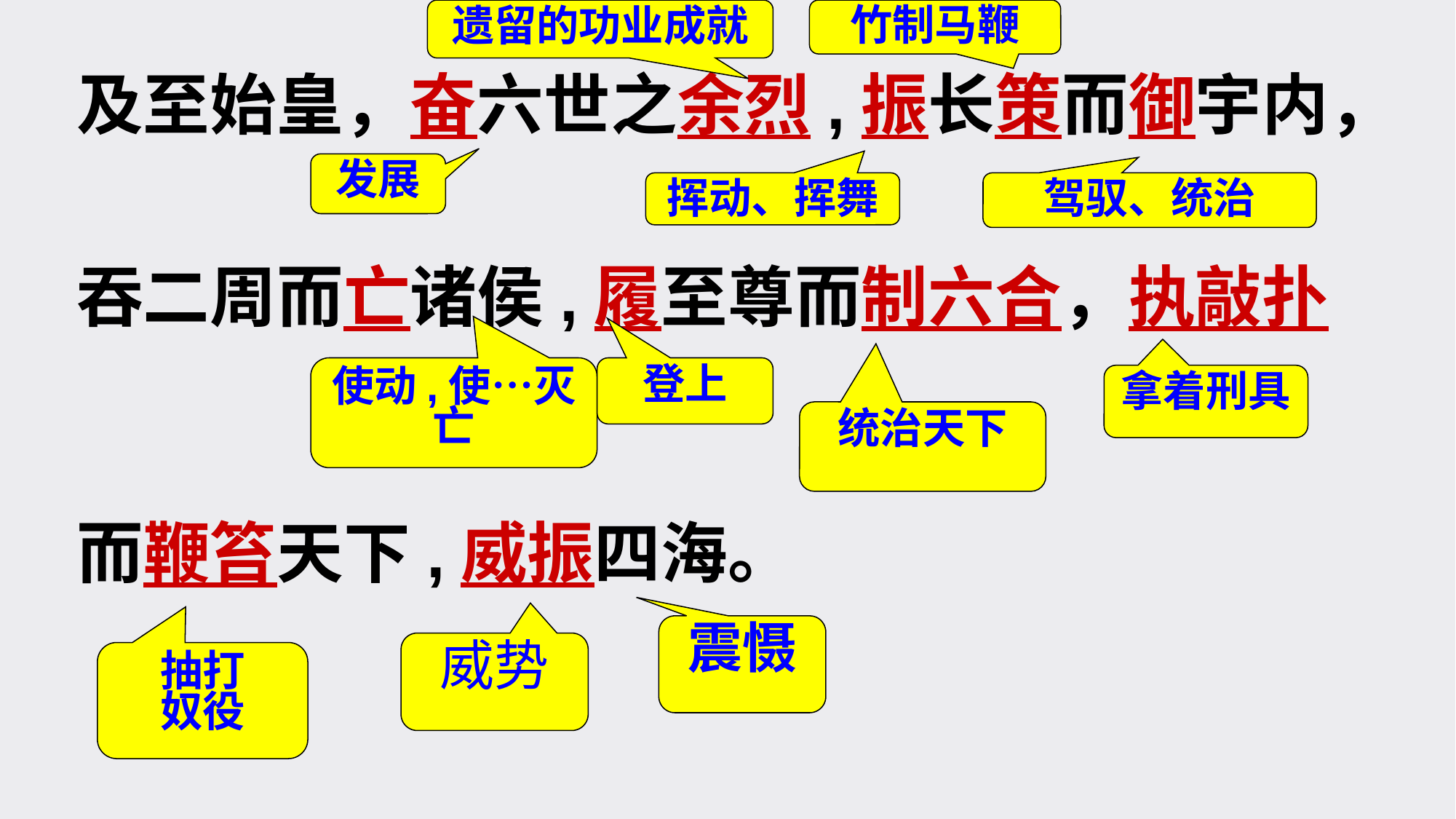

遗留的功业成就
竹制马鞭
及至始皇，奋六世之余烈,振长策而御宇内，

吞二周而亡诸侯,履至尊而制六合，执敲扑

而鞭笞天下,威振四海。
发展
挥动、挥舞
驾驭、统治
使动,使…灭亡
登上
拿着刑具
统治天下
震慑
威势
抽打
奴役